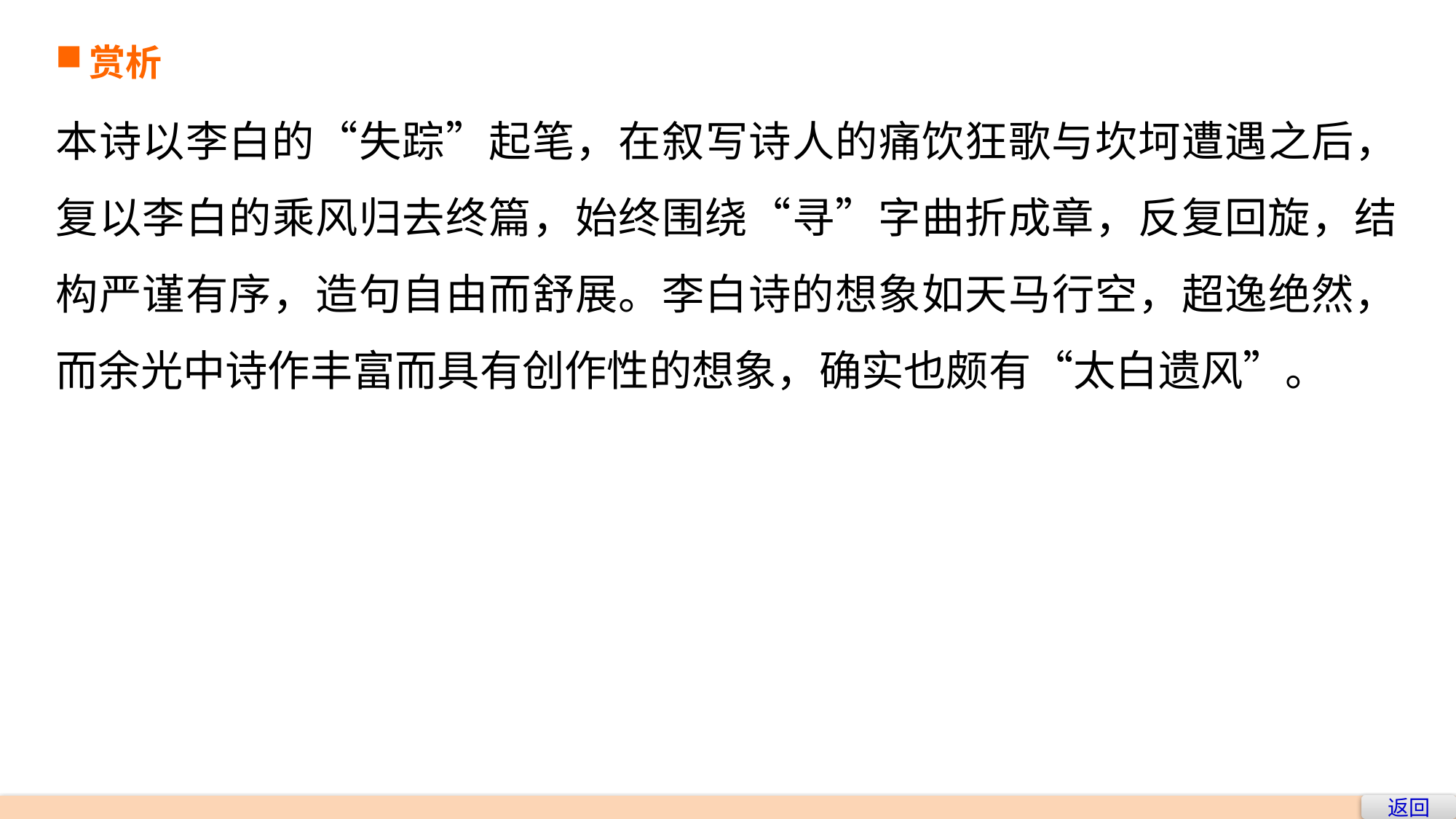

赏析
本诗以李白的“失踪”起笔，在叙写诗人的痛饮狂歌与坎坷遭遇之后，复以李白的乘风归去终篇，始终围绕“寻”字曲折成章，反复回旋，结构严谨有序，造句自由而舒展。李白诗的想象如天马行空，超逸绝然，而余光中诗作丰富而具有创作性的想象，确实也颇有“太白遗风”。
返回